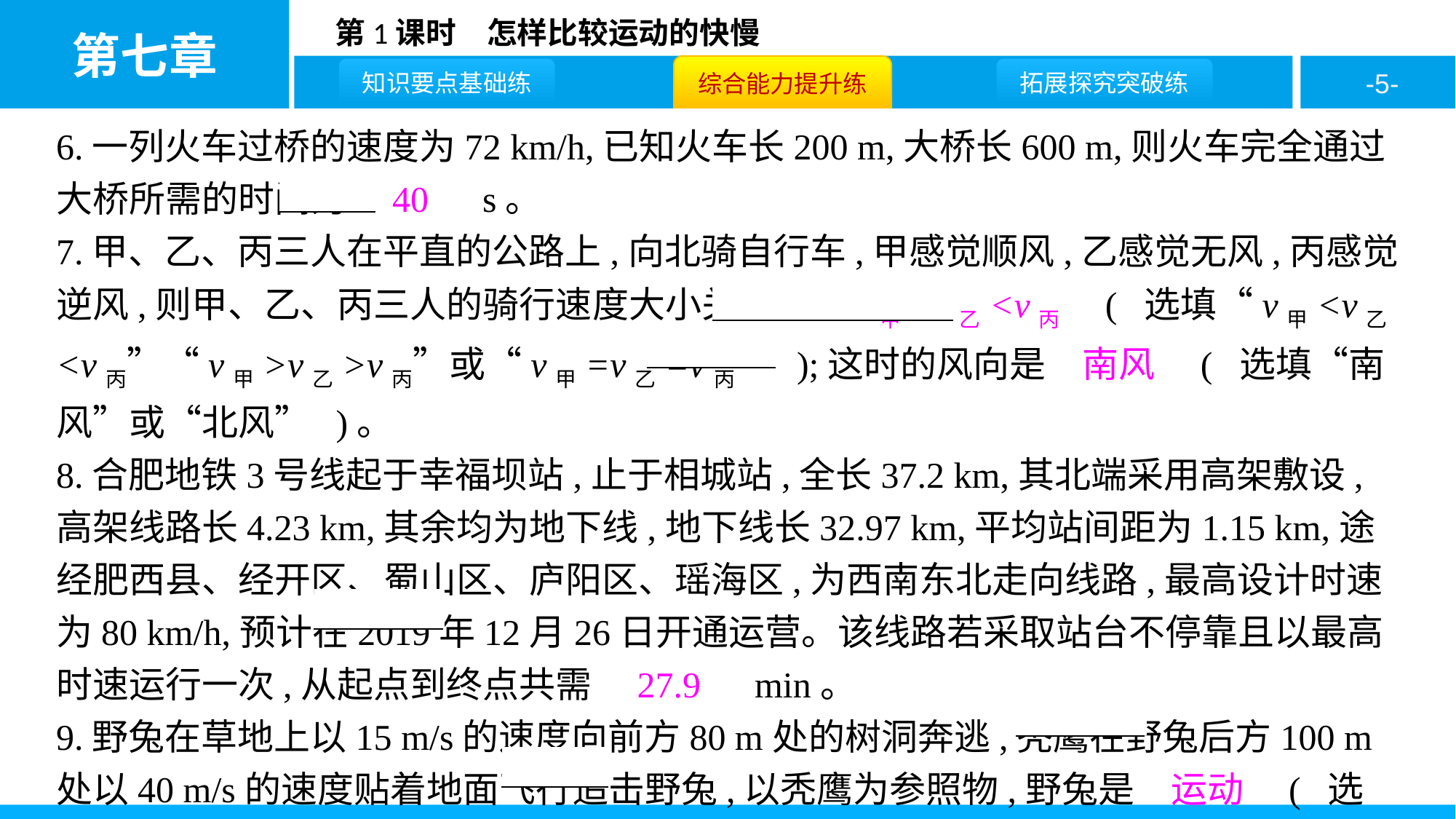

6.一列火车过桥的速度为72 km/h,已知火车长200 m,大桥长600 m,则火车完全通过大桥所需的时间为　40　s。
7.甲、乙、丙三人在平直的公路上,向北骑自行车,甲感觉顺风,乙感觉无风,丙感觉逆风,则甲、乙、丙三人的骑行速度大小关系是　v甲<v乙<v丙　(  选填“v甲<v乙<v丙”“v甲>v乙>v丙”或“v甲=v乙=v丙”  );这时的风向是　南风　(  选填“南风”或“北风”  )。
8.合肥地铁3号线起于幸福坝站,止于相城站,全长37.2 km,其北端采用高架敷设,高架线路长4.23 km,其余均为地下线,地下线长32.97 km,平均站间距为1.15 km,途经肥西县、经开区、蜀山区、庐阳区、瑶海区,为西南东北走向线路,最高设计时速为80 km/h,预计在2019年12月26日开通运营。该线路若采取站台不停靠且以最高时速运行一次,从起点到终点共需　27.9　min。
9.野兔在草地上以15 m/s的速度向前方80 m处的树洞奔逃,秃鹰在野兔后方100 m处以40 m/s的速度贴着地面飞行追击野兔,以秃鹰为参照物,野兔是　运动　(  选填“运动”或“静止”  )的,秃鹰至少飞行　160　m才能追上野兔。